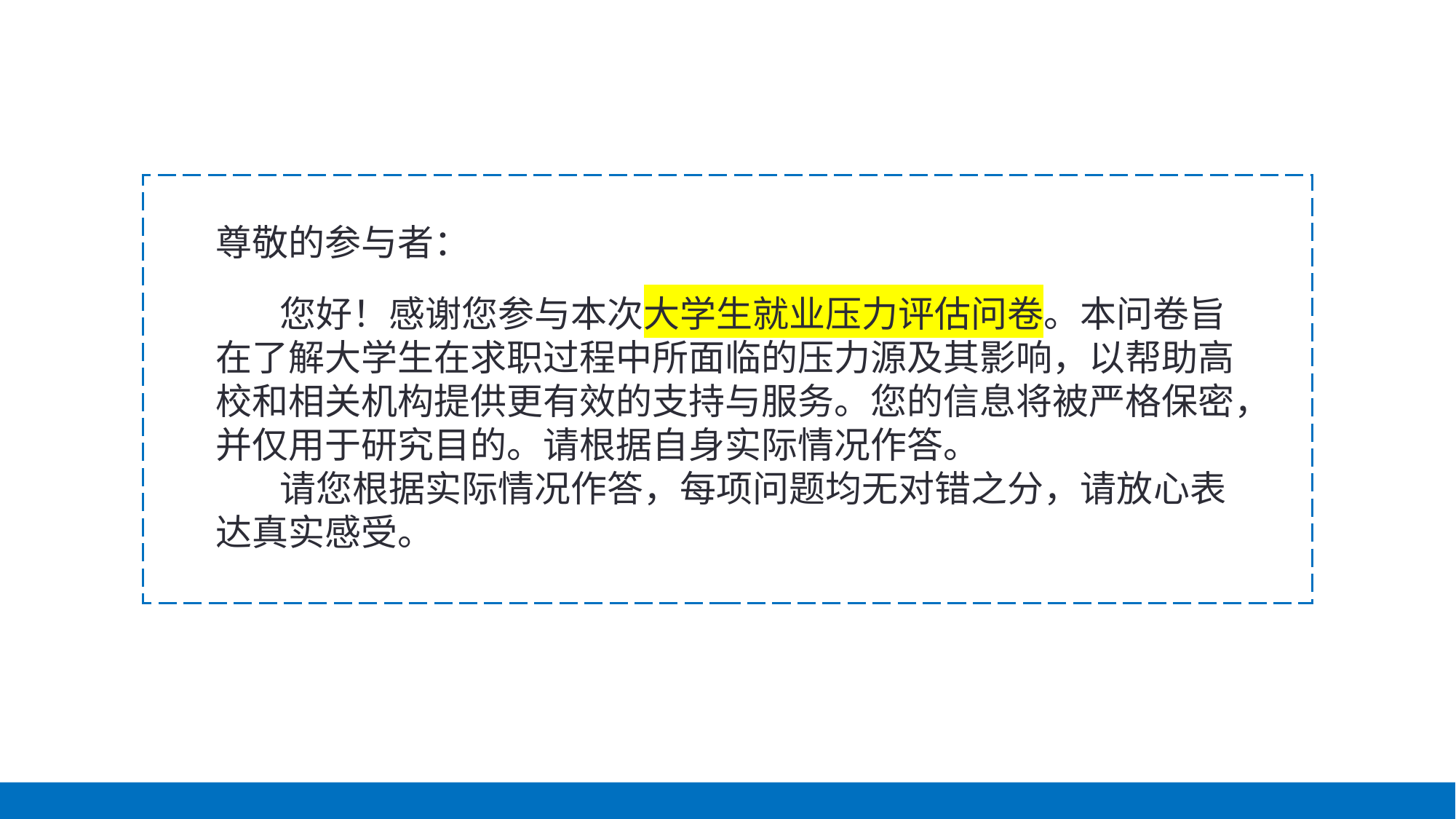

尊敬的参与者：
您好！感谢您参与本次大学生就业压力评估问卷。本问卷旨在了解大学生在求职过程中所面临的压力源及其影响，以帮助高校和相关机构提供更有效的支持与服务。您的信息将被严格保密，并仅用于研究目的。请根据自身实际情况作答。
请您根据实际情况作答，每项问题均无对错之分，请放心表达真实感受。